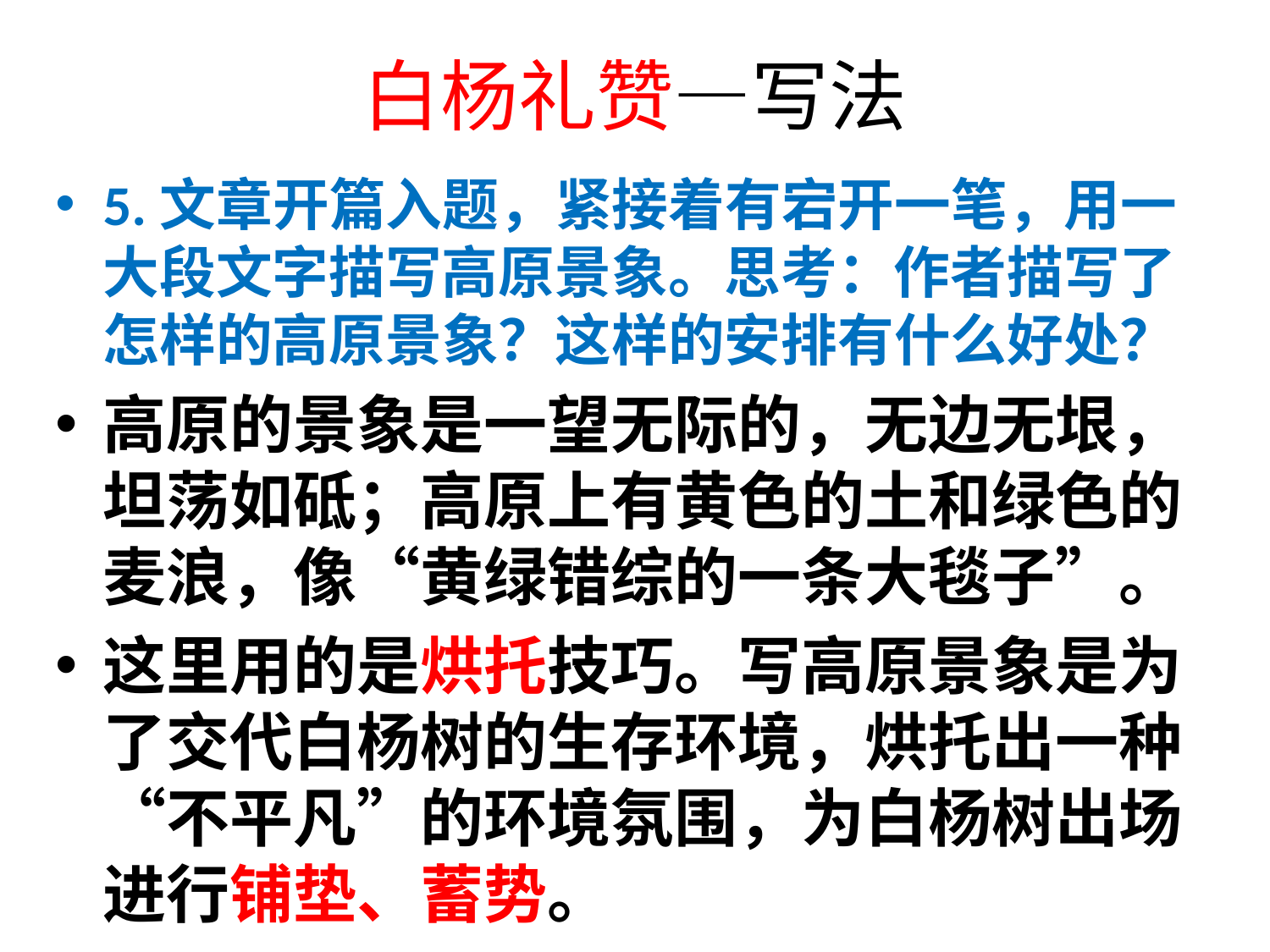

# 白杨礼赞—写法
5.文章开篇入题，紧接着有宕开一笔，用一大段文字描写高原景象。思考：作者描写了怎样的高原景象？这样的安排有什么好处？
高原的景象是一望无际的，无边无垠，坦荡如砥；高原上有黄色的土和绿色的麦浪，像“黄绿错综的一条大毯子”。
这里用的是烘托技巧。写高原景象是为了交代白杨树的生存环境，烘托出一种“不平凡”的环境氛围，为白杨树出场进行铺垫、蓄势。